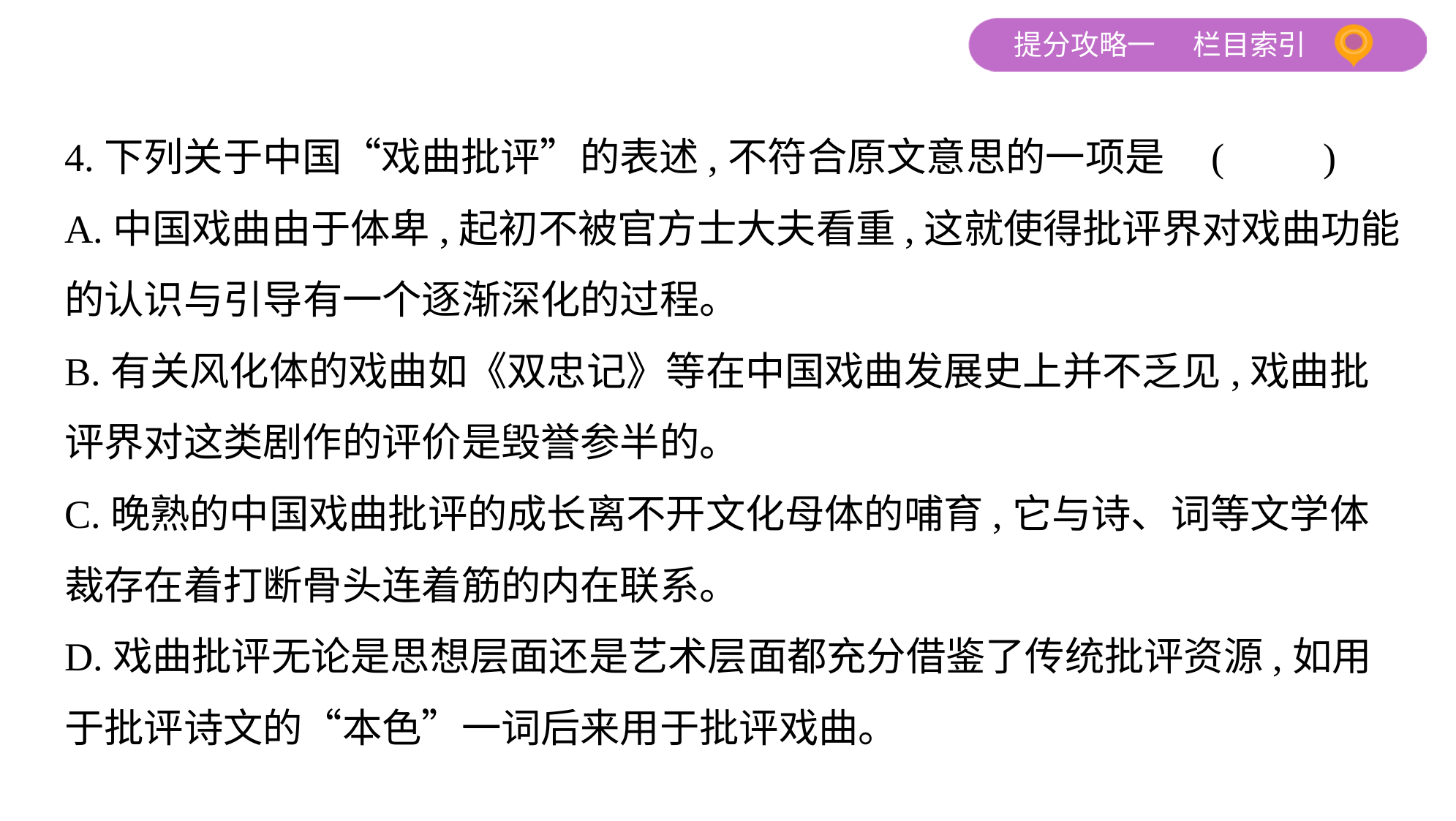

4.下列关于中国“戏曲批评”的表述,不符合原文意思的一项是 (　　)
A.中国戏曲由于体卑,起初不被官方士大夫看重,这就使得批评界对戏曲功能
的认识与引导有一个逐渐深化的过程。
B.有关风化体的戏曲如《双忠记》等在中国戏曲发展史上并不乏见,戏曲批
评界对这类剧作的评价是毁誉参半的。
C.晚熟的中国戏曲批评的成长离不开文化母体的哺育,它与诗、词等文学体
裁存在着打断骨头连着筋的内在联系。
D.戏曲批评无论是思想层面还是艺术层面都充分借鉴了传统批评资源,如用
于批评诗文的“本色”一词后来用于批评戏曲。